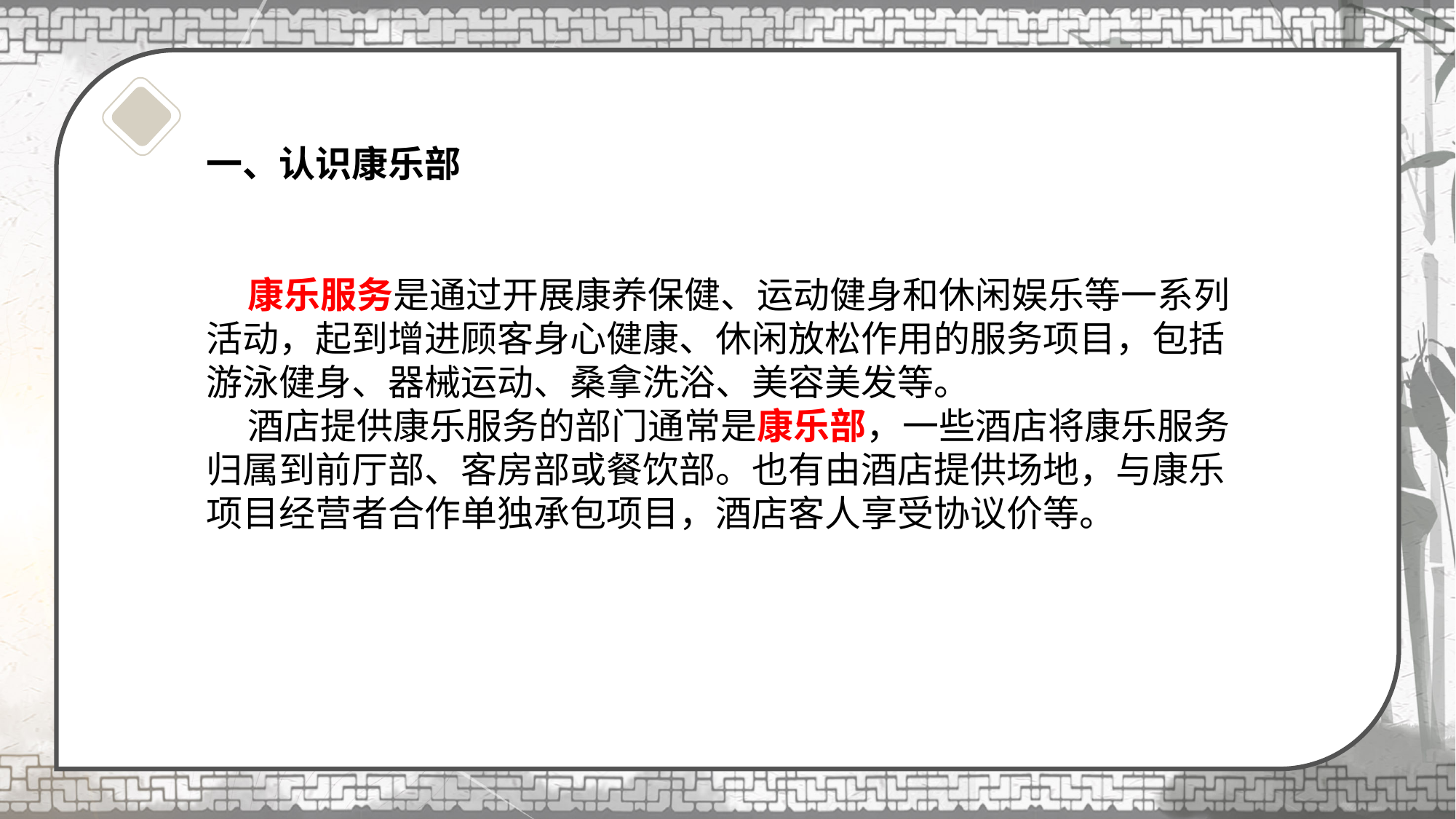

一、认识康乐部

    康乐服务是通过开展康养保健、运动健身和休闲娱乐等一系列活动，起到增进顾客身心健康、休闲放松作用的服务项目，包括游泳健身、器械运动、桑拿洗浴、美容美发等。
    酒店提供康乐服务的部门通常是康乐部，一些酒店将康乐服务归属到前厅部、客房部或餐饮部。也有由酒店提供场地，与康乐项目经营者合作单独承包项目，酒店客人享受协议价等。